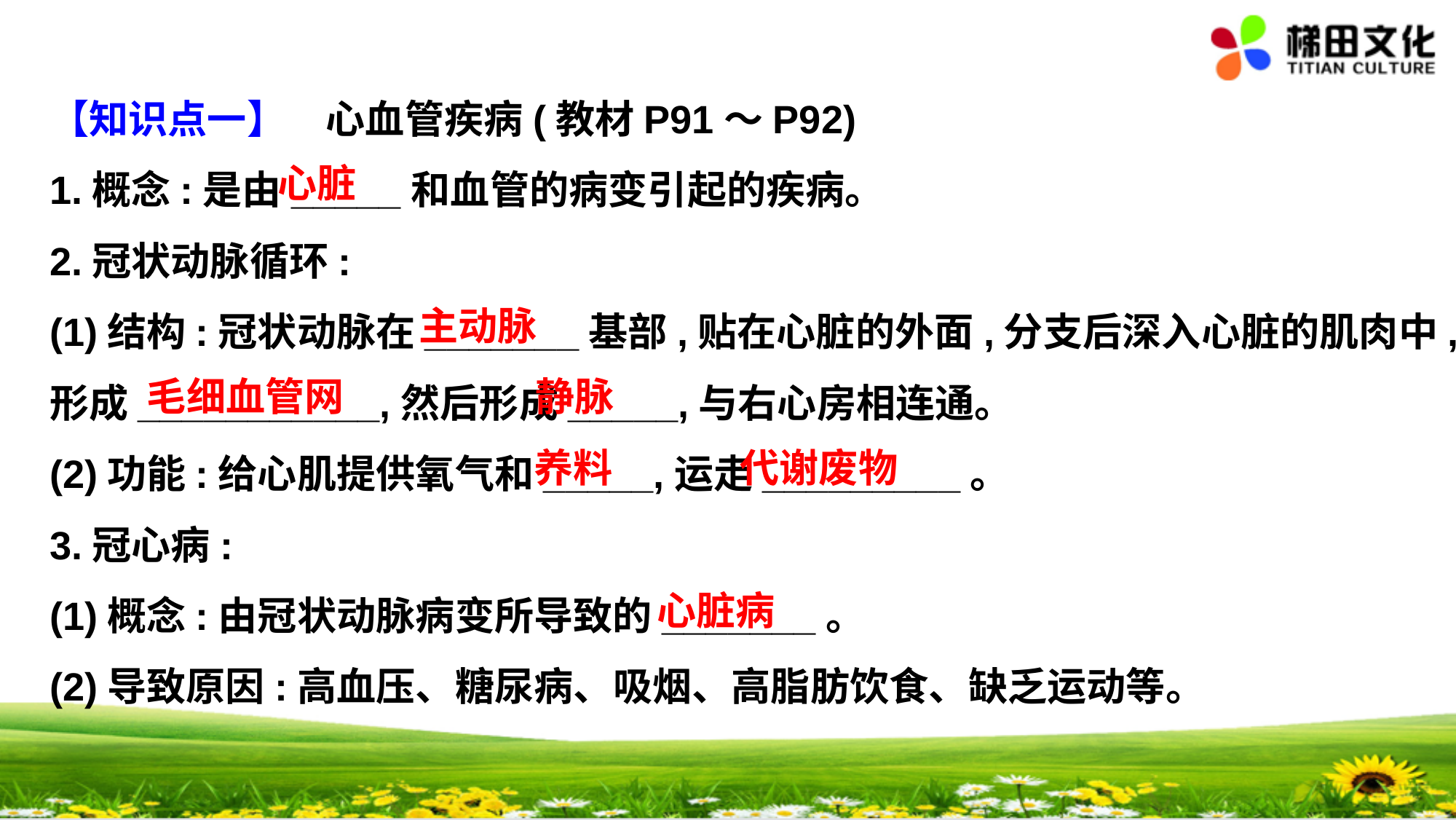

【知识点一】　心血管疾病(教材P91～P92)
1.概念:是由_____和血管的病变引起的疾病。
2.冠状动脉循环:
(1)结构:冠状动脉在_______基部,贴在心脏的外面,分支后深入心脏的肌肉中,
形成___________,然后形成_____,与右心房相连通。
(2)功能:给心肌提供氧气和_____,运走_________。
3.冠心病:
(1)概念:由冠状动脉病变所导致的_______。
(2)导致原因:高血压、糖尿病、吸烟、高脂肪饮食、缺乏运动等。
心脏
主动脉
毛细血管网
静脉
养料
代谢废物
心脏病